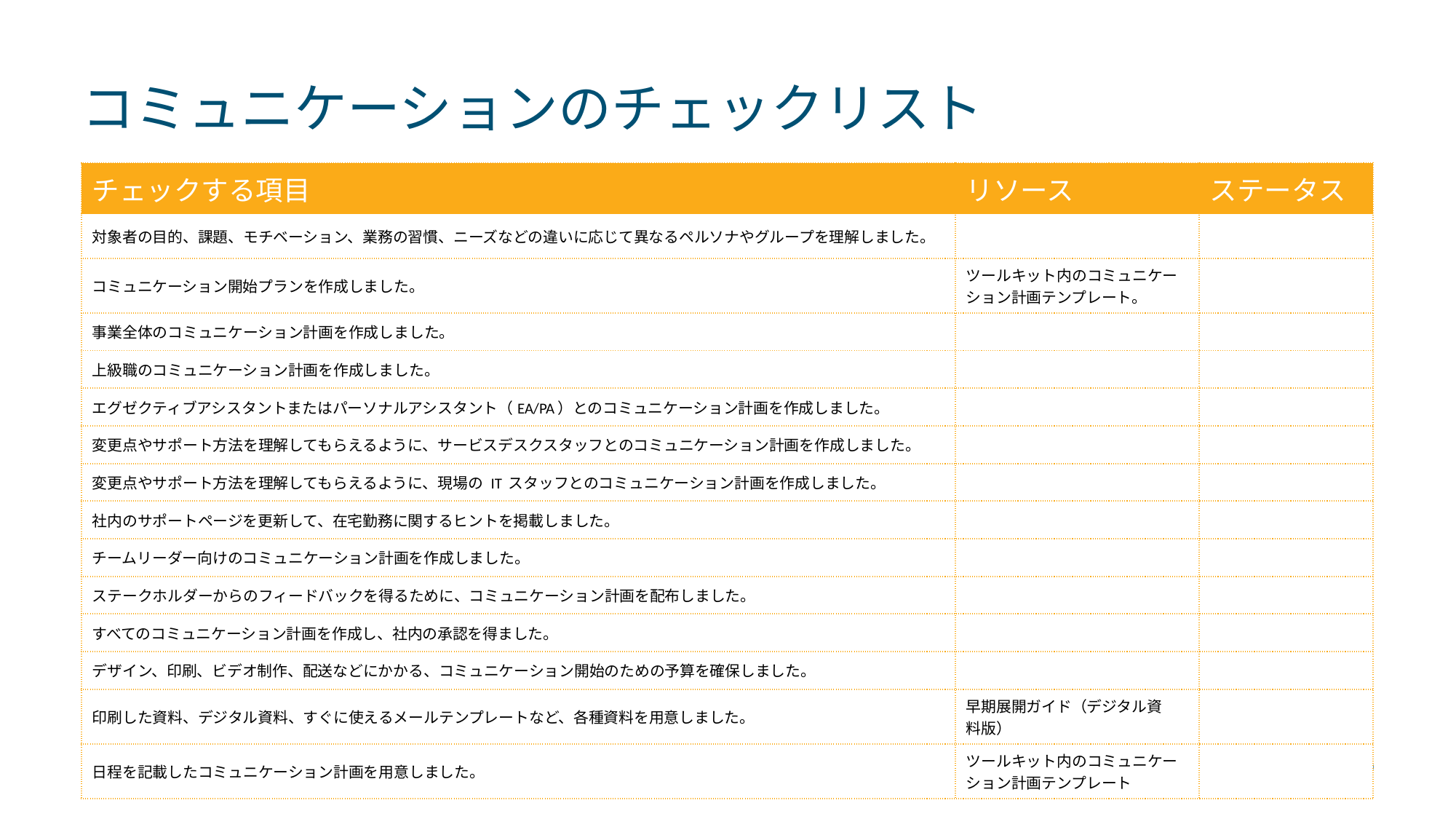

# コミュニケーションのチェックリスト
| チェックする項目 | リソース | ステータス |
| --- | --- | --- |
| 対象者の目的、課題、モチベーション、業務の習慣、ニーズなどの違いに応じて異なるペルソナやグループを理解しました。 |  |  |
| コミュニケーション開始プランを作成しました。 | ツールキット内のコミュニケーション計画テンプレート。 |  |
| 事業全体のコミュニケーション計画を作成しました。 |  |  |
| 上級職のコミュニケーション計画を作成しました。 |  |  |
| エグゼクティブアシスタントまたはパーソナルアシスタント（EA/PA）とのコミュニケーション計画を作成しました。 |  |  |
| 変更点やサポート方法を理解してもらえるように、サービスデスクスタッフとのコミュニケーション計画を作成しました。 |  |  |
| 変更点やサポート方法を理解してもらえるように、現場の IT スタッフとのコミュニケーション計画を作成しました。 |  |  |
| 社内のサポートページを更新して、在宅勤務に関するヒントを掲載しました。 |  |  |
| チームリーダー向けのコミュニケーション計画を作成しました。 |  |  |
| ステークホルダーからのフィードバックを得るために、コミュニケーション計画を配布しました。 |  |  |
| すべてのコミュニケーション計画を作成し、社内の承認を得ました。 |  |  |
| デザイン、印刷、ビデオ制作、配送などにかかる、コミュニケーション開始のための予算を確保しました。 |  |  |
| 印刷した資料、デジタル資料、すぐに使えるメールテンプレートなど、各種資料を用意しました。 | 早期展開ガイド（デジタル資 料版） |  |
| 日程を記載したコミュニケーション計画を用意しました。 | ツールキット内のコミュニケーション計画テンプレート |  |